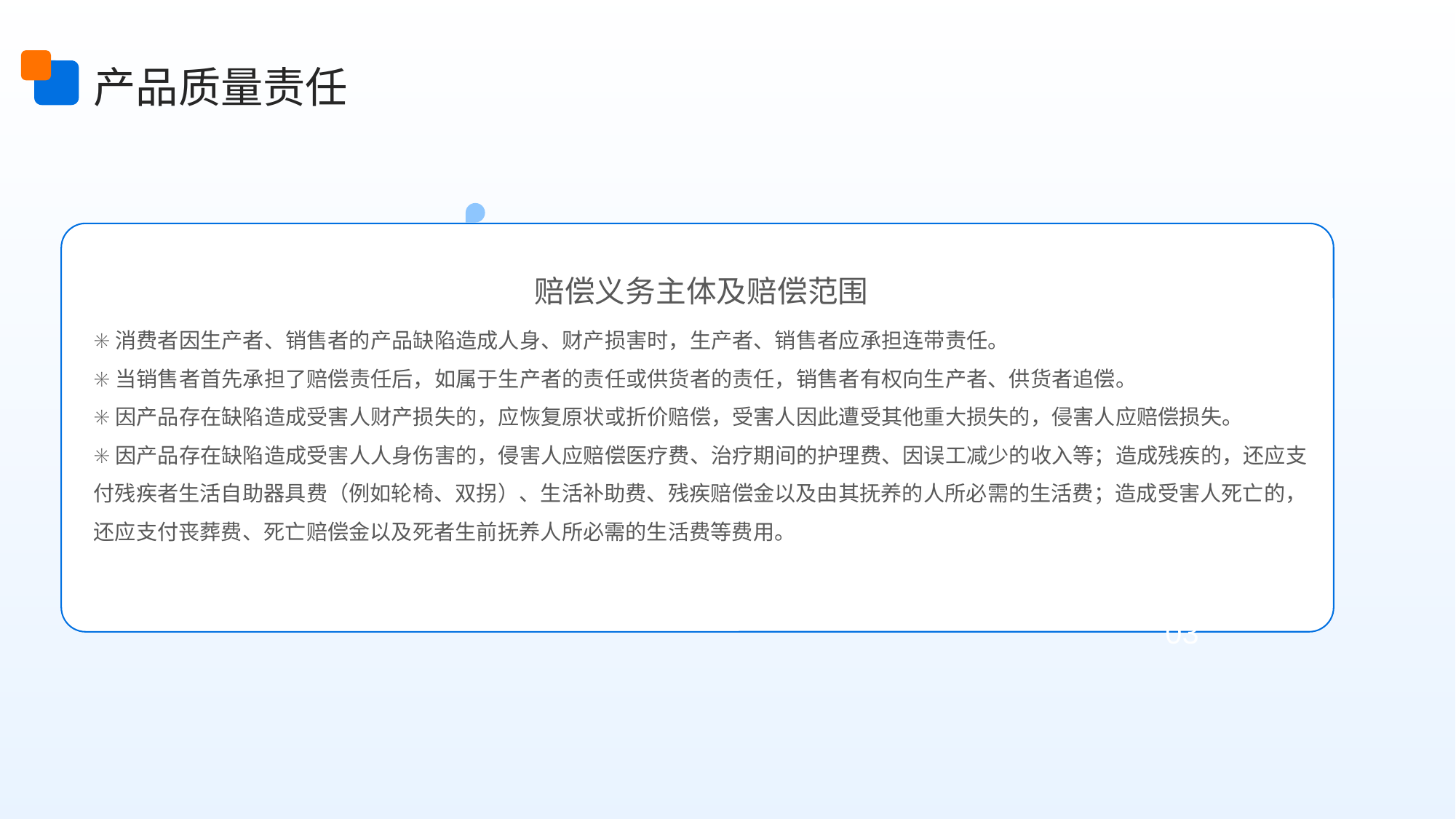

产品质量责任

赔偿义务主体及赔偿范围
✳消费者因生产者、销售者的产品缺陷造成人身、财产损害时，生产者、销售者应承担连带责任。
✳当销售者首先承担了赔偿责任后，如属于生产者的责任或供货者的责任，销售者有权向生产者、供货者追偿。
✳因产品存在缺陷造成受害人财产损失的，应恢复原状或折价赔偿，受害人因此遭受其他重大损失的，侵害人应赔偿损失。
✳因产品存在缺陷造成受害人人身伤害的，侵害人应赔偿医疗费、治疗期间的护理费、因误工减少的收入等；造成残疾的，还应支付残疾者生活自助器具费（例如轮椅、双拐）、生活补助费、残疾赔偿金以及由其抚养的人所必需的生活费；造成受害人死亡的，还应支付丧葬费、死亡赔偿金以及死者生前抚养人所必需的生活费等费用。

03